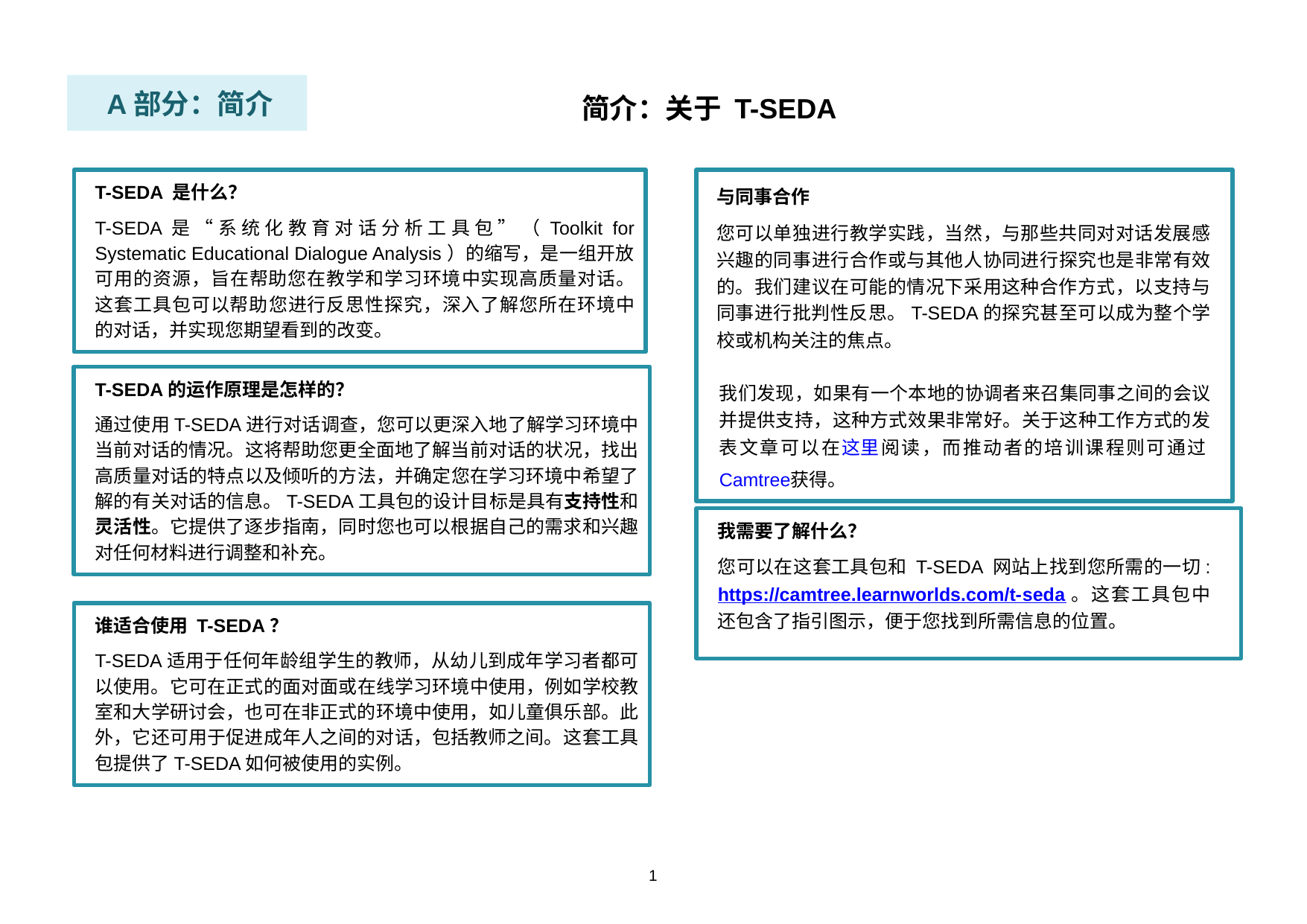

A部分：简介
简介：关于 T-SEDA
T-SEDA 是什么？
T-SEDA是“系统化教育对话分析工具包”（Toolkit for Systematic Educational Dialogue Analysis）的缩写，是一组开放可用的资源，旨在帮助您在教学和学习环境中实现高质量对话。这套工具包可以帮助您进行反思性探究，深入了解您所在环境中的对话，并实现您期望看到的改变。
与同事合作
您可以单独进行教学实践，当然，与那些共同对对话发展感兴趣的同事进行合作或与其他人协同进行探究也是非常有效的。我们建议在可能的情况下采用这种合作方式，以支持与同事进行批判性反思。T-SEDA的探究甚至可以成为整个学校或机构关注的焦点。

我们发现，如果有一个本地的协调者来召集同事之间的会议并提供支持，这种方式效果非常好。关于这种工作方式的发表文章可以在这里阅读，而推动者的培训课程则可通过Camtree获得。
T-SEDA的运作原理是怎样的？
通过使用T-SEDA进行对话调查，您可以更深入地了解学习环境中当前对话的情况。这将帮助您更全面地了解当前对话的状况，找出高质量对话的特点以及倾听的方法，并确定您在学习环境中希望了解的有关对话的信息。T-SEDA工具包的设计目标是具有支持性和灵活性。它提供了逐步指南，同时您也可以根据自己的需求和兴趣对任何材料进行调整和补充。
我需要了解什么？
您可以在这套工具包和 T-SEDA 网站上找到您所需的一切: https://camtree.learnworlds.com/t-seda。这套工具包中还包含了指引图示，便于您找到所需信息的位置。

谁适合使用 T-SEDA？
T-SEDA适用于任何年龄组学生的教师，从幼儿到成年学习者都可以使用。它可在正式的面对面或在线学习环境中使用，例如学校教室和大学研讨会，也可在非正式的环境中使用，如儿童俱乐部。此外，它还可用于促进成年人之间的对话，包括教师之间。这套工具包提供了T-SEDA如何被使用的实例。
1